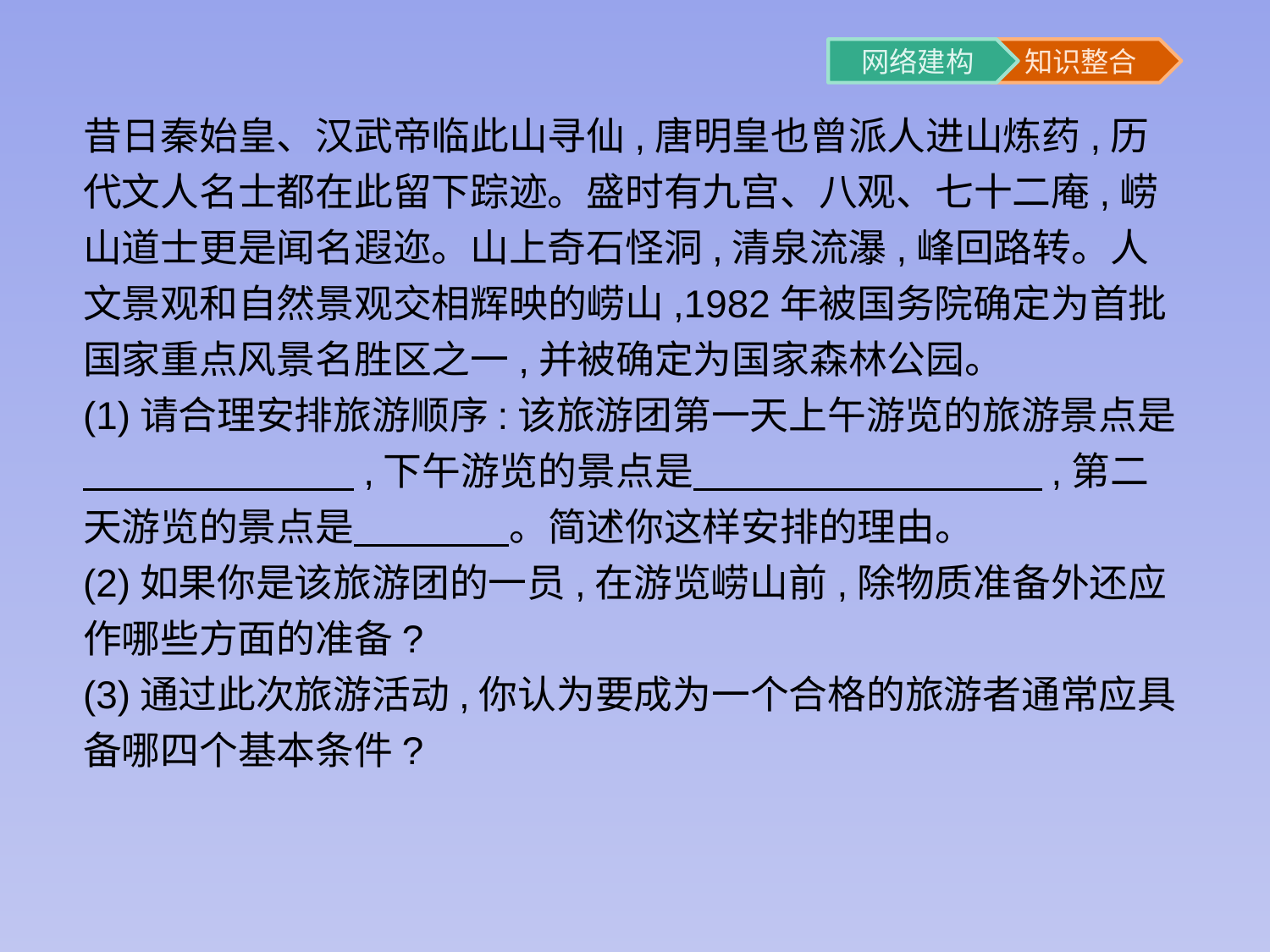

昔日秦始皇、汉武帝临此山寻仙,唐明皇也曾派人进山炼药,历代文人名士都在此留下踪迹。盛时有九宫、八观、七十二庵,崂山道士更是闻名遐迩。山上奇石怪洞,清泉流瀑,峰回路转。人文景观和自然景观交相辉映的崂山,1982年被国务院确定为首批国家重点风景名胜区之一,并被确定为国家森林公园。
(1)请合理安排旅游顺序:该旅游团第一天上午游览的旅游景点是　　　　　　　,下午游览的景点是　　　　　　　　　,第二天游览的景点是　　　　。简述你这样安排的理由。
(2)如果你是该旅游团的一员,在游览崂山前,除物质准备外还应作哪些方面的准备?
(3)通过此次旅游活动,你认为要成为一个合格的旅游者通常应具备哪四个基本条件?